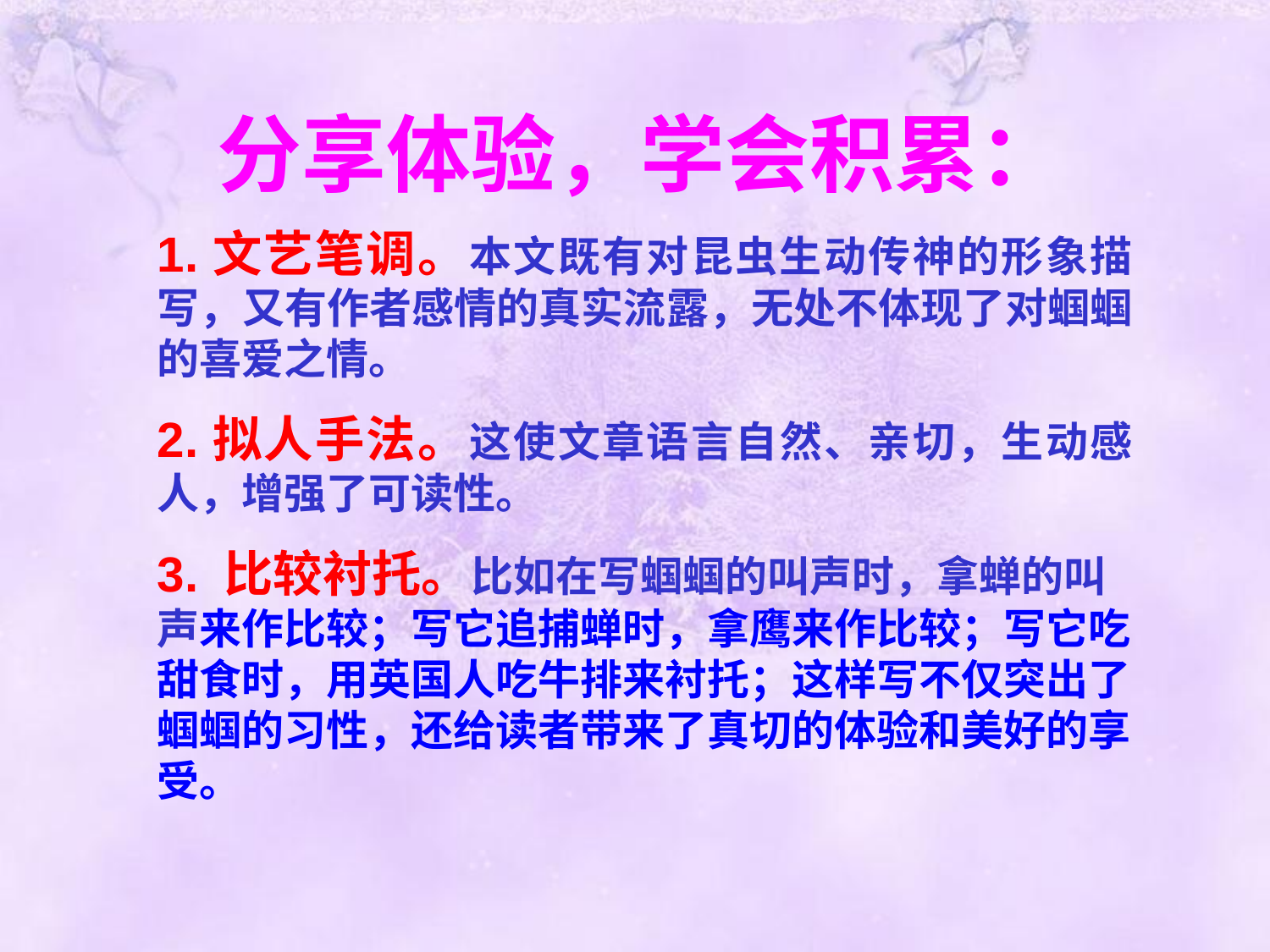

分享体验，学会积累：
1.文艺笔调。本文既有对昆虫生动传神的形象描写，又有作者感情的真实流露，无处不体现了对蝈蝈的喜爱之情。
2.拟人手法。这使文章语言自然、亲切，生动感人，增强了可读性。
3. 比较衬托。比如在写蝈蝈的叫声时，拿蝉的叫声来作比较；写它追捕蝉时，拿鹰来作比较；写它吃甜食时，用英国人吃牛排来衬托；这样写不仅突出了蝈蝈的习性，还给读者带来了真切的体验和美好的享受。